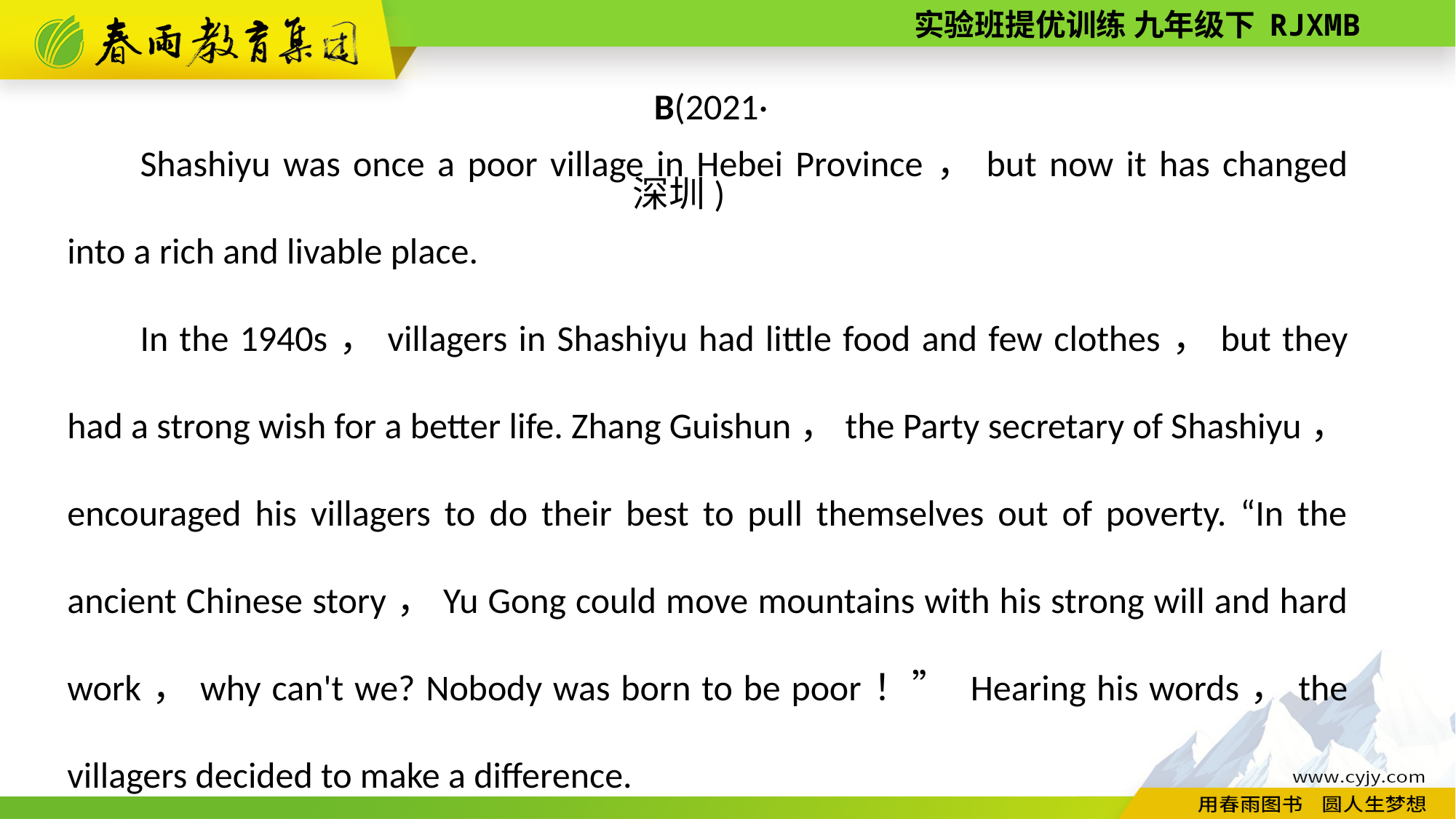

B(2021·深圳)
Shashiyu was once a poor village in Hebei Province，but now it has changed into a rich and livable place.
In the 1940s，villagers in Shashiyu had little food and few clothes，but they had a strong wish for a better life. Zhang Guishun，the Party secretary of Shashiyu，encouraged his villagers to do their best to pull themselves out of poverty. “In the ancient Chinese story，Yu Gong could move mountains with his strong will and hard work，why can't we? Nobody was born to be poor！” Hearing his words，the villagers decided to make a difference.